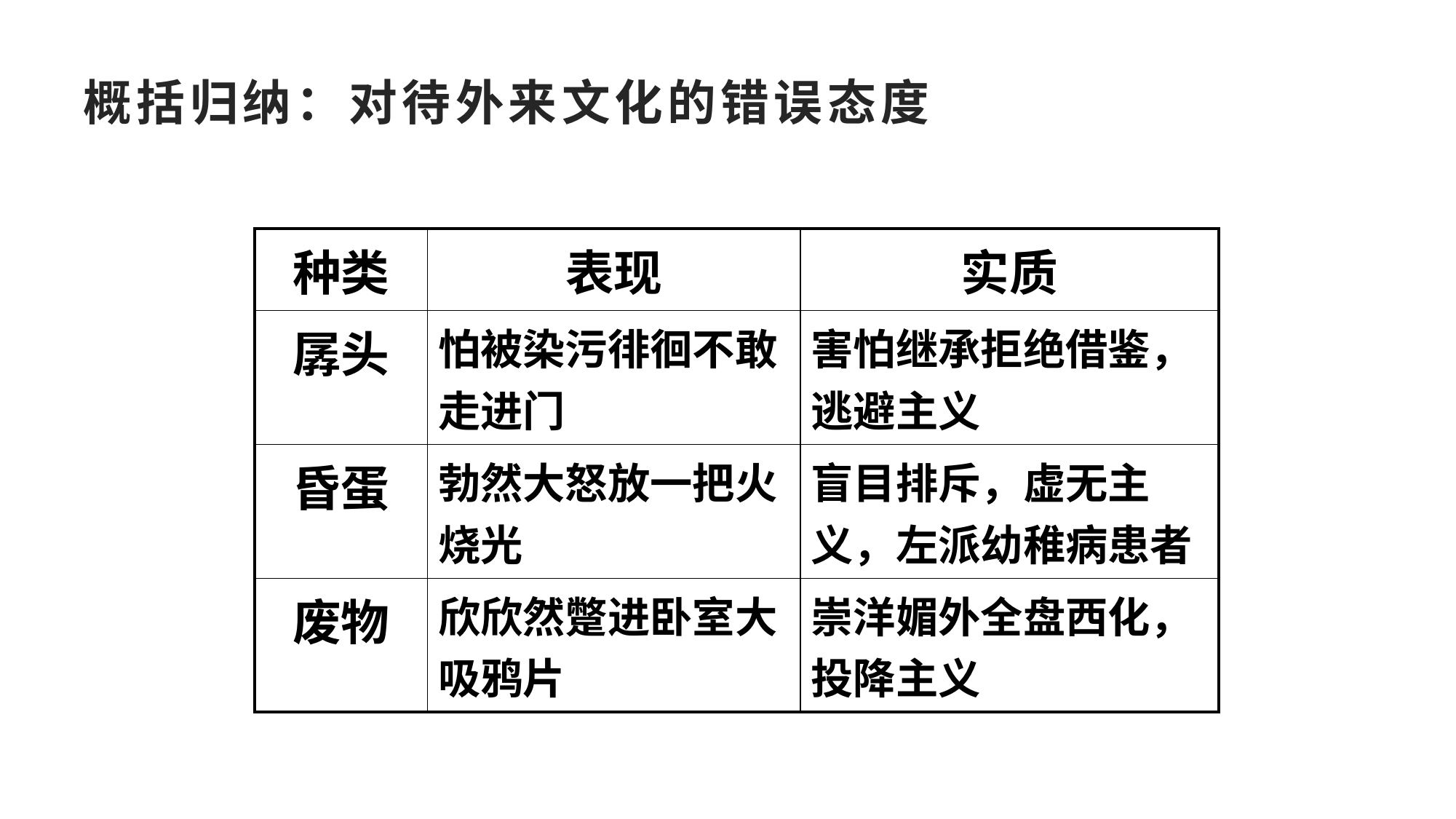

# 概括归纳：对待外来文化的错误态度
| 种类 | 表现 | 实质 |
| --- | --- | --- |
| 孱头 | 怕被染污徘徊不敢走进门 | 害怕继承拒绝借鉴，逃避主义 |
| 昏蛋 | 勃然大怒放一把火烧光 | 盲目排斥，虚无主义，左派幼稚病患者 |
| 废物 | 欣欣然蹩进卧室大吸鸦片 | 崇洋媚外全盘西化，投降主义 |